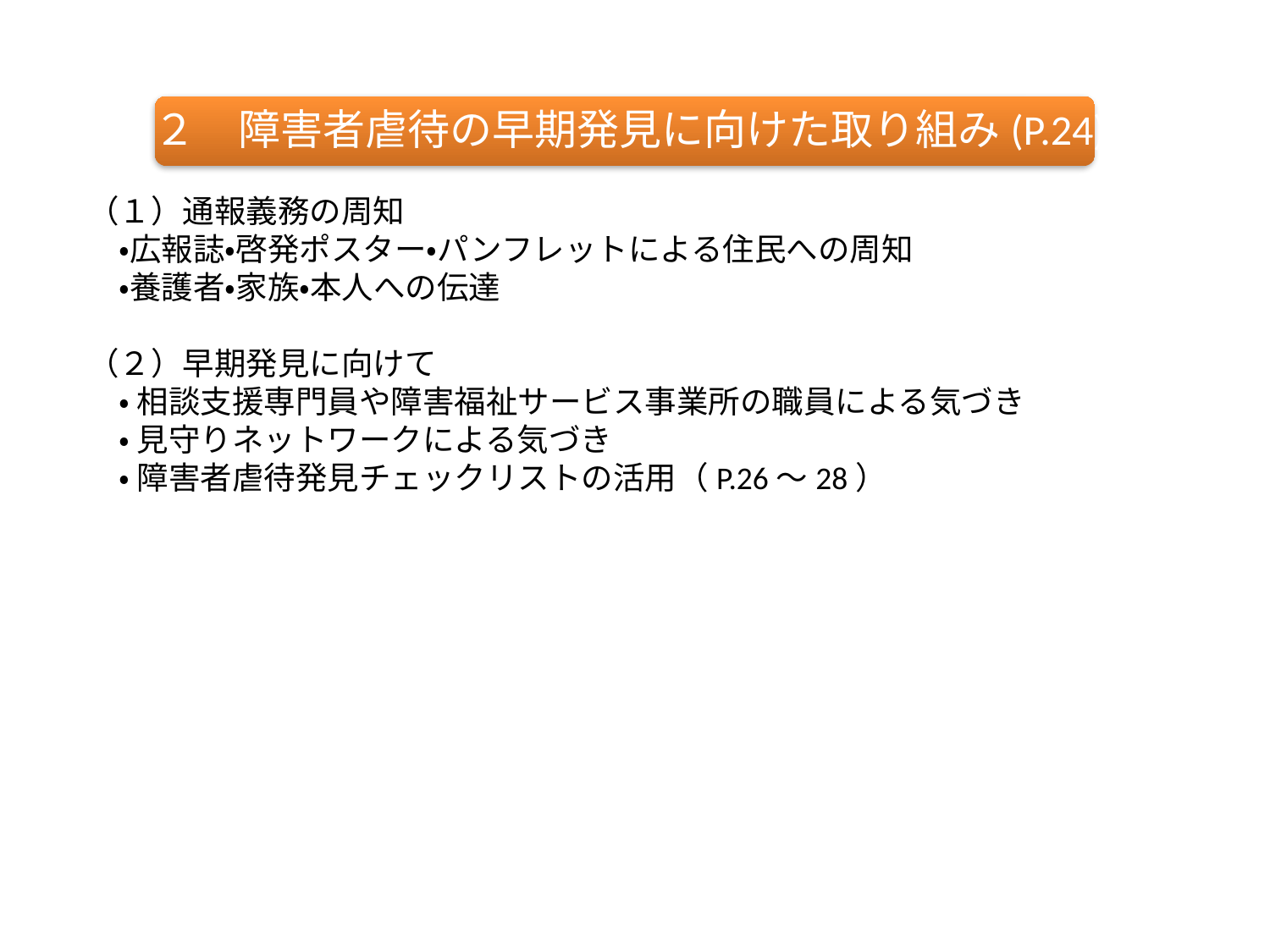

２　障害者虐待の早期発見に向けた取り組み(P.24)

（１）通報義務の周知
　・広報誌・啓発ポスター・パンフレットによる住民への周知
　・養護者・家族・本人への伝達

（２）早期発見に向けて
　・ 相談支援専門員や障害福祉サービス事業所の職員による気づき
　・ 見守りネットワークによる気づき
　・ 障害者虐待発見チェックリストの活用（P.26～28）